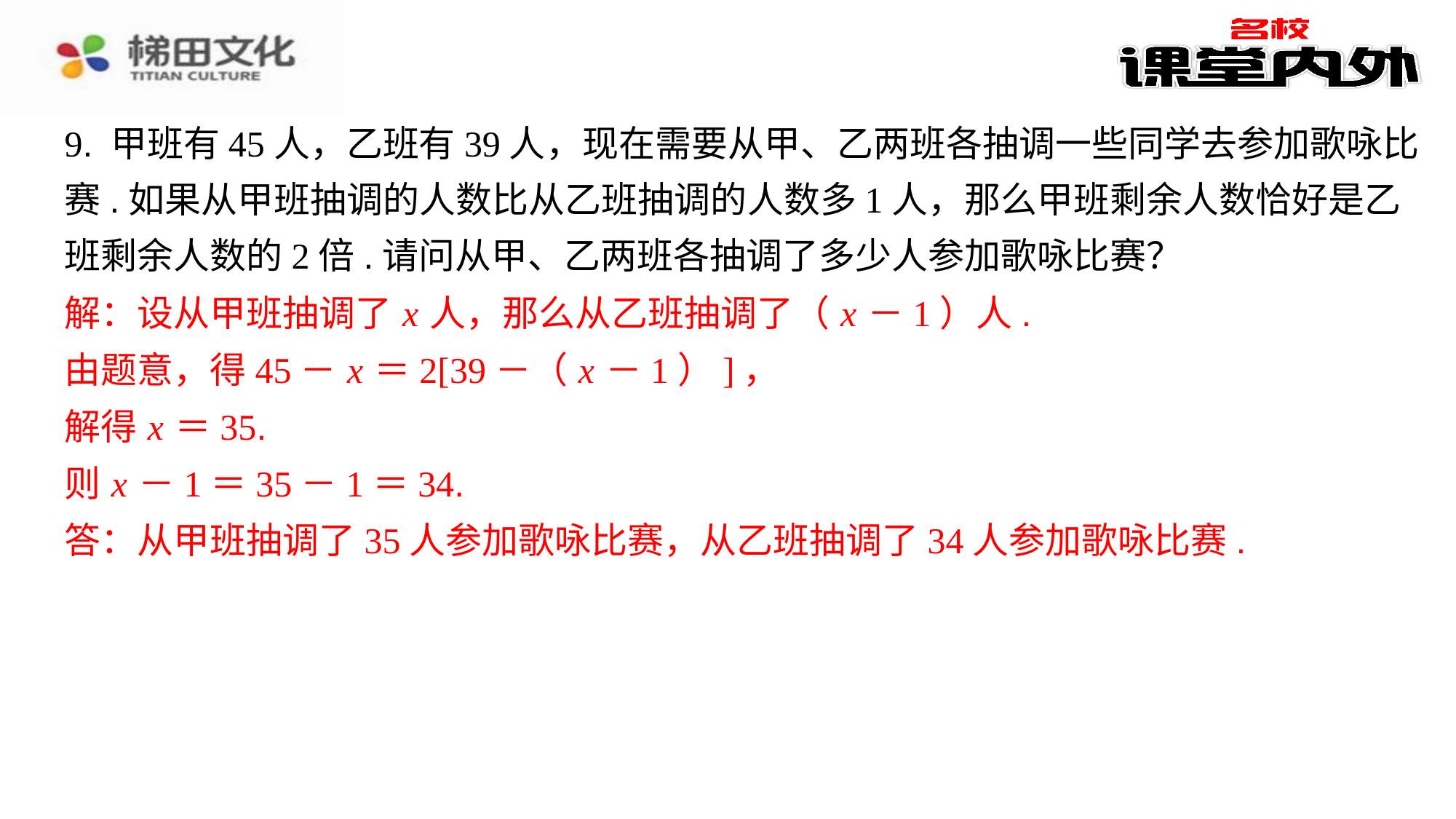

9. 甲班有45人，乙班有39人，现在需要从甲、乙两班各抽调一些同学去参加歌咏比
赛.如果从甲班抽调的人数比从乙班抽调的人数多1人，那么甲班剩余人数恰好是乙
班剩余人数的2倍.请问从甲、乙两班各抽调了多少人参加歌咏比赛？
解：设从甲班抽调了 x 人，那么从乙班抽调了（ x －1）人.
由题意，得45－ x ＝2[39－（ x －1）]，
解得 x ＝35.
则 x －1＝35－1＝34.
答：从甲班抽调了35人参加歌咏比赛，从乙班抽调了34人参加歌咏比赛.
解：设从甲班抽调了 x 人，那么从乙班抽调了（ x －1）人.
由题意，得45－ x ＝2[39－（ x －1）]，
解得 x ＝35.
则 x －1＝35－1＝34.
答：从甲班抽调了35人参加歌咏比赛，从乙班抽调了34人参加歌咏比赛.